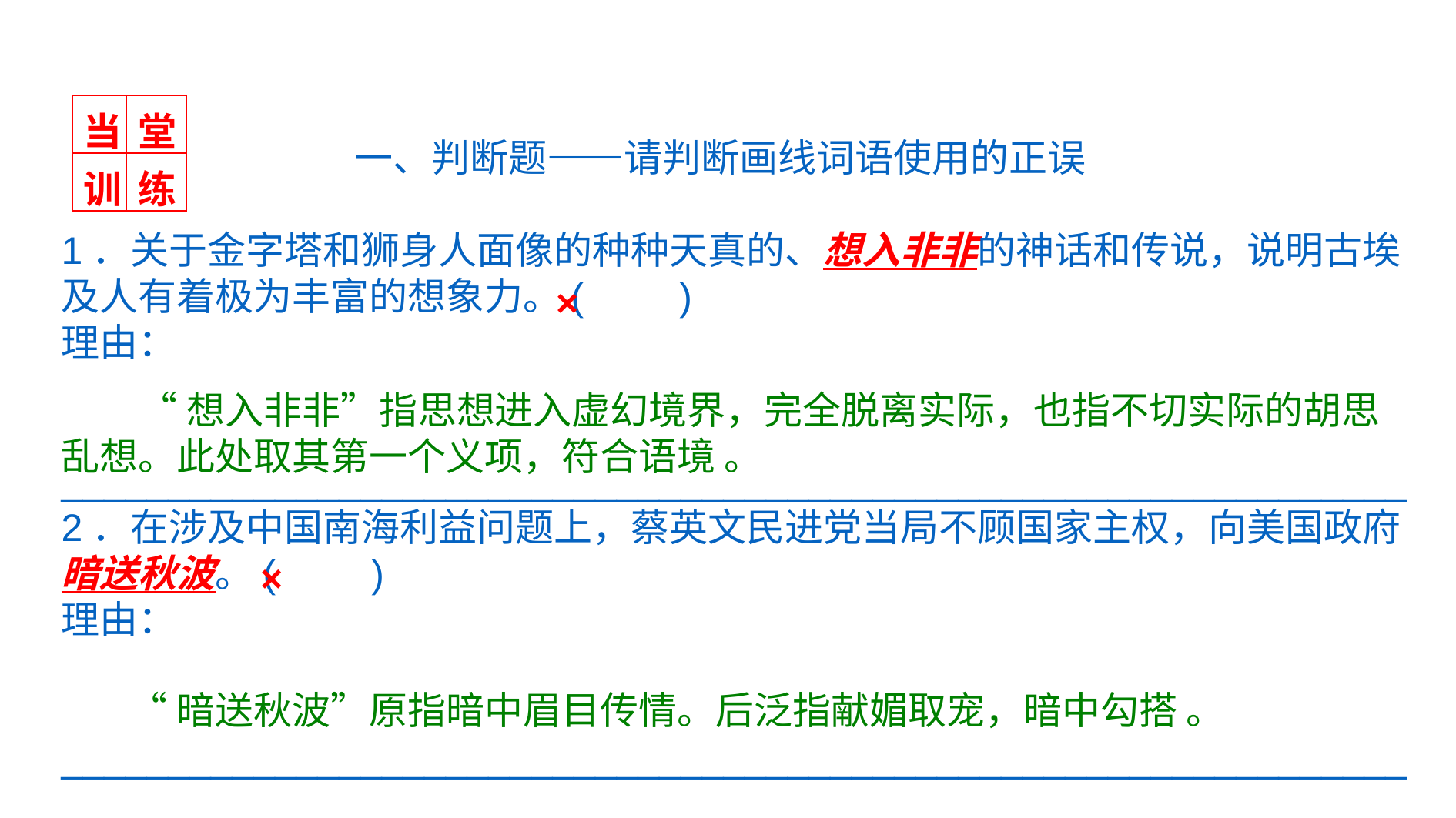

| 当 | 堂 |
| --- | --- |
| 训 | 练 |
                                       一、判断题——请判断画线词语使用的正误

1．关于金字塔和狮身人面像的种种天真的、想入非非的神话和传说，说明古埃及人有着极为丰富的想象力。(　　)
理由：

_______________________________________________________________
2．在涉及中国南海利益问题上，蔡英文民进党当局不顾国家主权，向美国政府暗送秋波。(　　)
理由：

_______________________________________________________________

×
         “想入非非”指思想进入虚幻境界，完全脱离实际，也指不切实际的胡思乱想。此处取其第一个义项，符合语境 。
×
           “暗送秋波”原指暗中眉目传情。后泛指献媚取宠，暗中勾搭 。